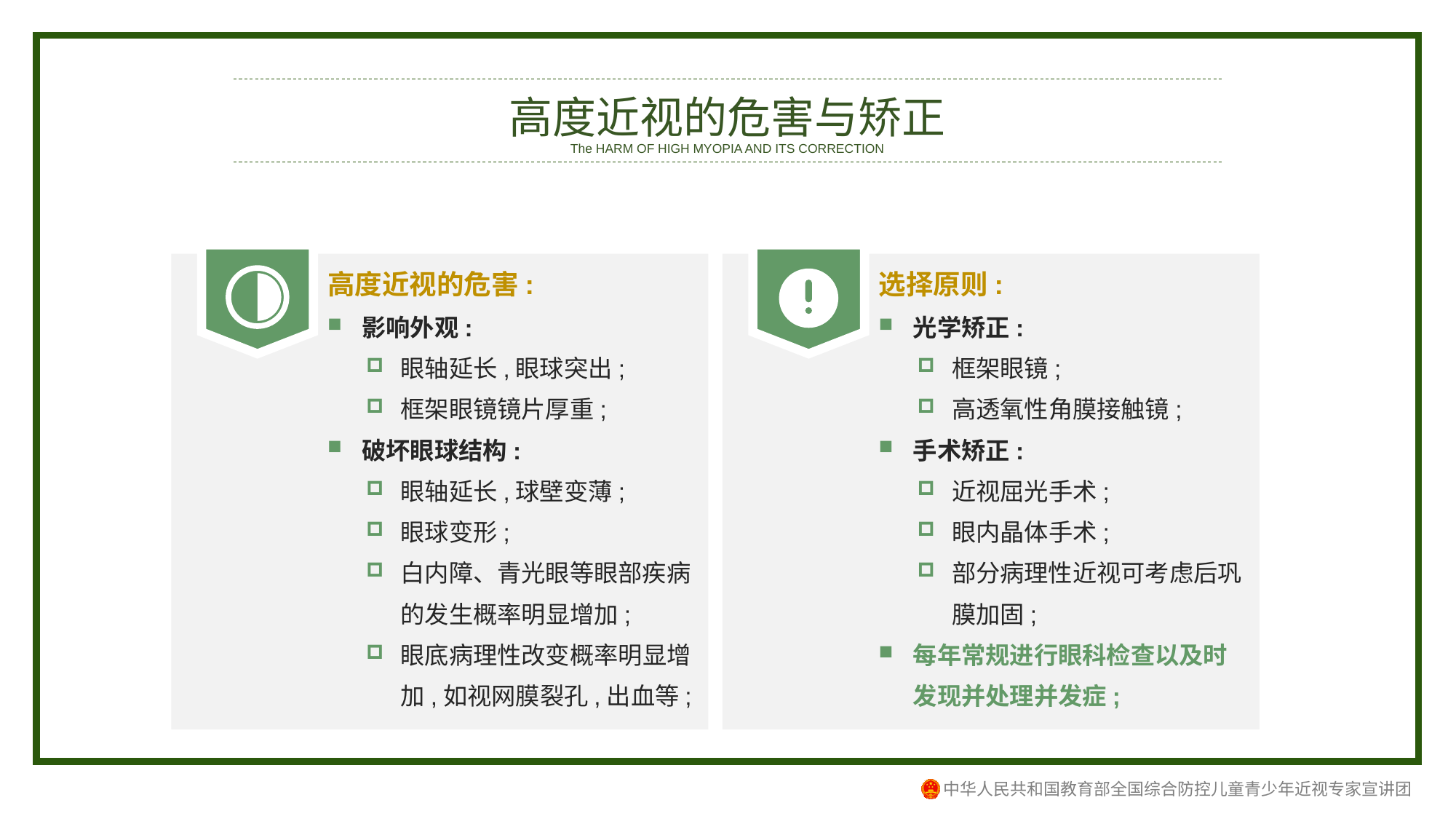

高度近视的危害与矫正
The HARM OF HIGH MYOPIA AND ITS CORRECTION

高度近视的危害:
影响外观:
眼轴延长,眼球突出;
框架眼镜镜片厚重;
破坏眼球结构:
眼轴延长,球壁变薄;
眼球变形;
白内障、青光眼等眼部疾病的发生概率明显增加;
眼底病理性改变概率明显增加,如视网膜裂孔,出血等;

选择原则:
光学矫正:
框架眼镜;
高透氧性角膜接触镜;
手术矫正:
近视屈光手术;
眼内晶体手术;
部分病理性近视可考虑后巩膜加固;
每年常规进行眼科检查以及时发现并处理并发症;